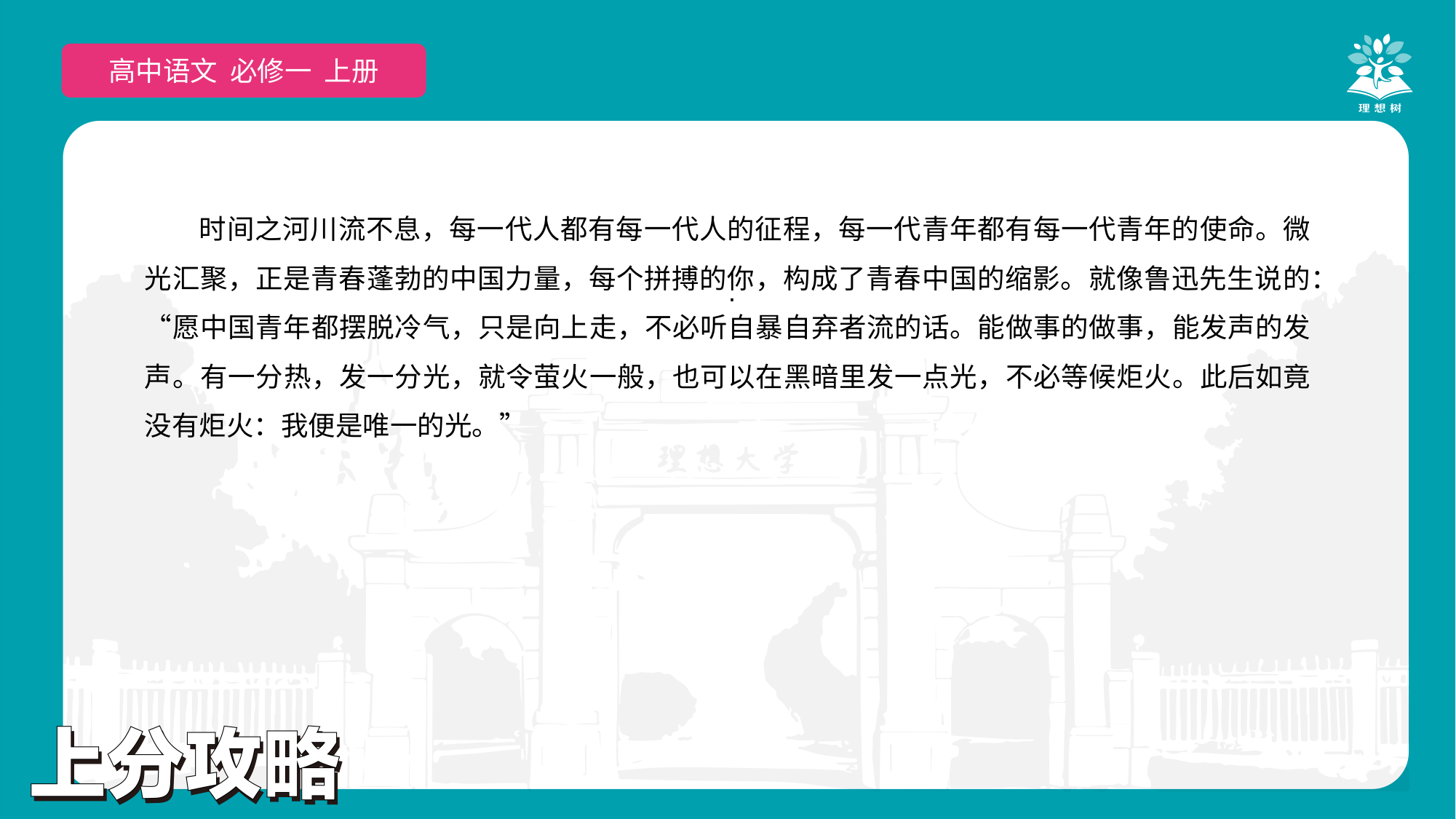

高中语文  选择性必修上
高中语文  必修一  上册
时间之河川流不息，每一代人都有每一代人的征程，每一代青年都有每一代青年的使命。微光汇聚，正是青春蓬勃的中国力量，每个拼搏的你，构成了青春中国的缩影。就像鲁迅先生说的：“愿中国青年都摆脱冷气，只是向上走，不必听自暴自弃者流的话。能做事的做事，能发声的发声。有一分热，发一分光，就令萤火一般，也可以在黑暗里发一点光，不必等候炬火。此后如竟没有炬火：我便是唯一的光。”
·